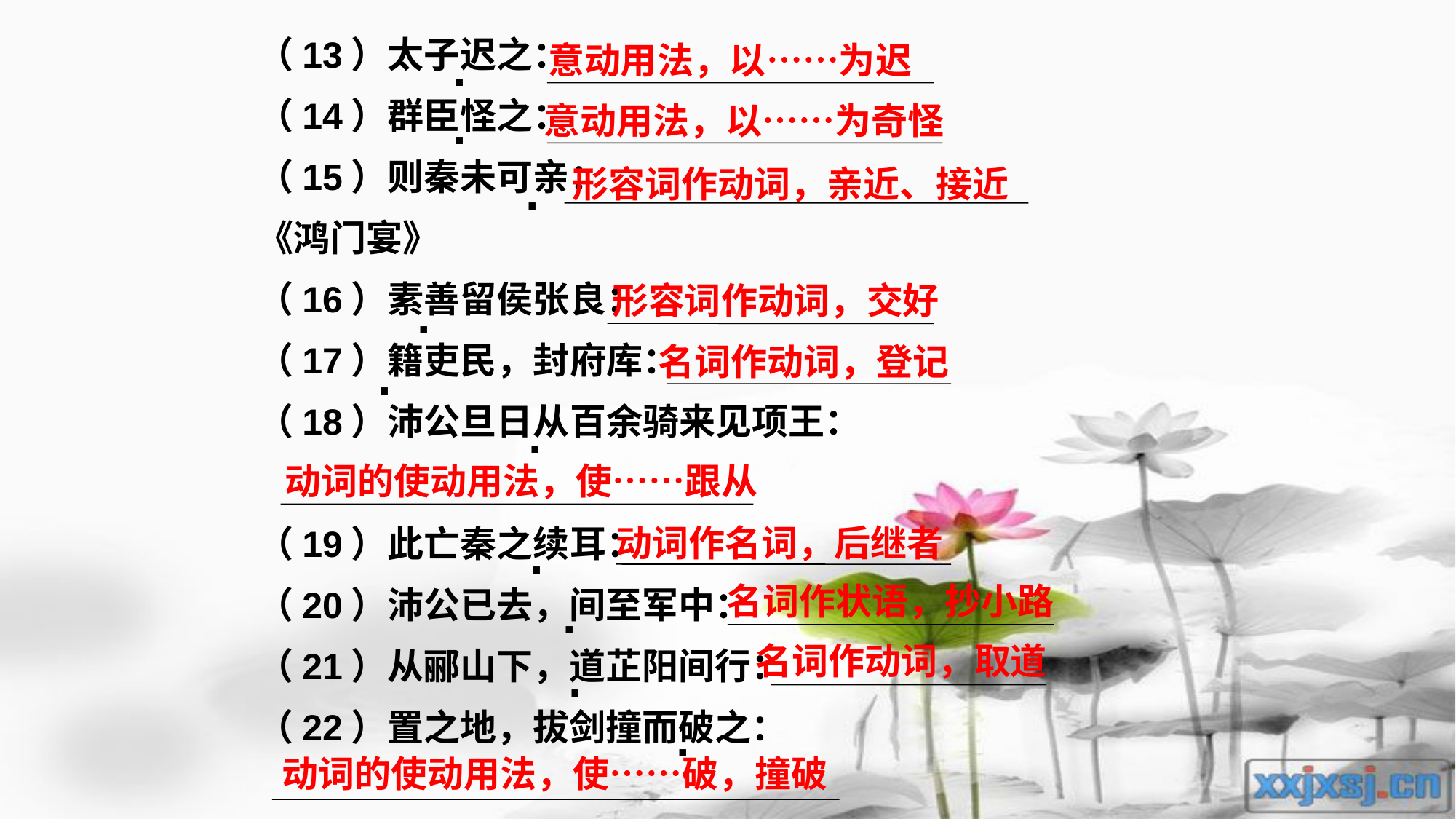

（13）太子迟之：
（14）群臣怪之：
（15）则秦未可亲：
《鸿门宴》
（16）素善留侯张良：
（17）籍吏民，封府库：
（18）沛公旦日从百余骑来见项王：

（19）此亡秦之续耳：
（20）沛公已去，间至军中：
（21）从郦山下，道芷阳间行：
（22）置之地，拔剑撞而破之：

意动用法，以……为迟
.

.
意动用法，以……为奇怪
形容词作动词，亲近、接近

.

形容词作动词，交好
.

名词作动词，登记
.

.
动词的使动用法，使……跟从

动词作名词，后继者
.

名词作状语，抄小路
.

名词作动词，取道
.

.
动词的使动用法，使……破，撞破